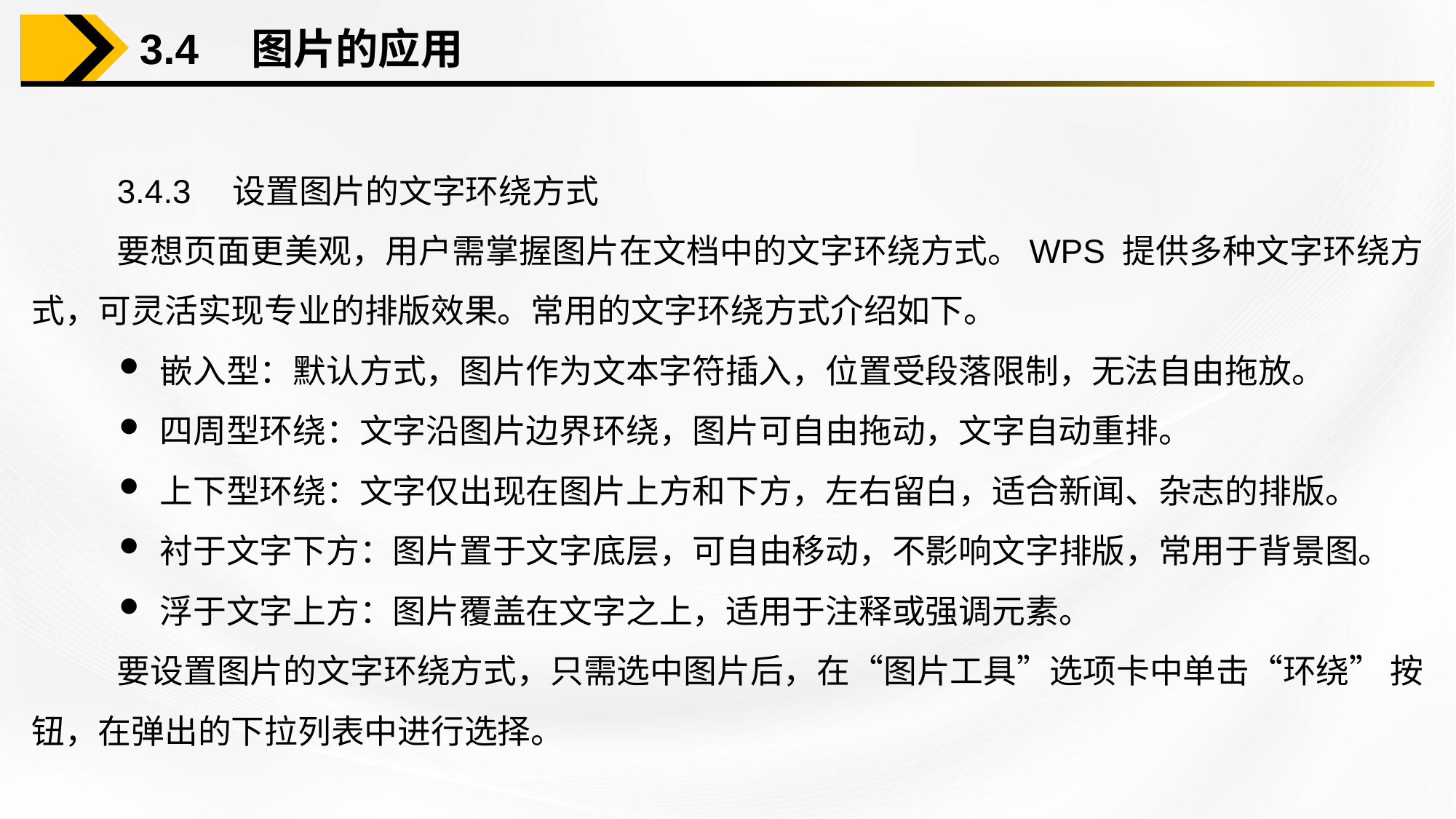

3.4　图片的应用
3.4.3　设置图片的文字环绕方式
要想页面更美观，用户需掌握图片在文档中的文字环绕方式。WPS 提供多种文字环绕方式，可灵活实现专业的排版效果。常用的文字环绕方式介绍如下。
嵌入型：默认方式，图片作为文本字符插入，位置受段落限制，无法自由拖放。
四周型环绕：文字沿图片边界环绕，图片可自由拖动，文字自动重排。
上下型环绕：文字仅出现在图片上方和下方，左右留白，适合新闻、杂志的排版。
衬于文字下方：图片置于文字底层，可自由移动，不影响文字排版，常用于背景图。
浮于文字上方：图片覆盖在文字之上，适用于注释或强调元素。
要设置图片的文字环绕方式，只需选中图片后，在“图片工具”选项卡中单击“环绕” 按钮，在弹出的下拉列表中进行选择。